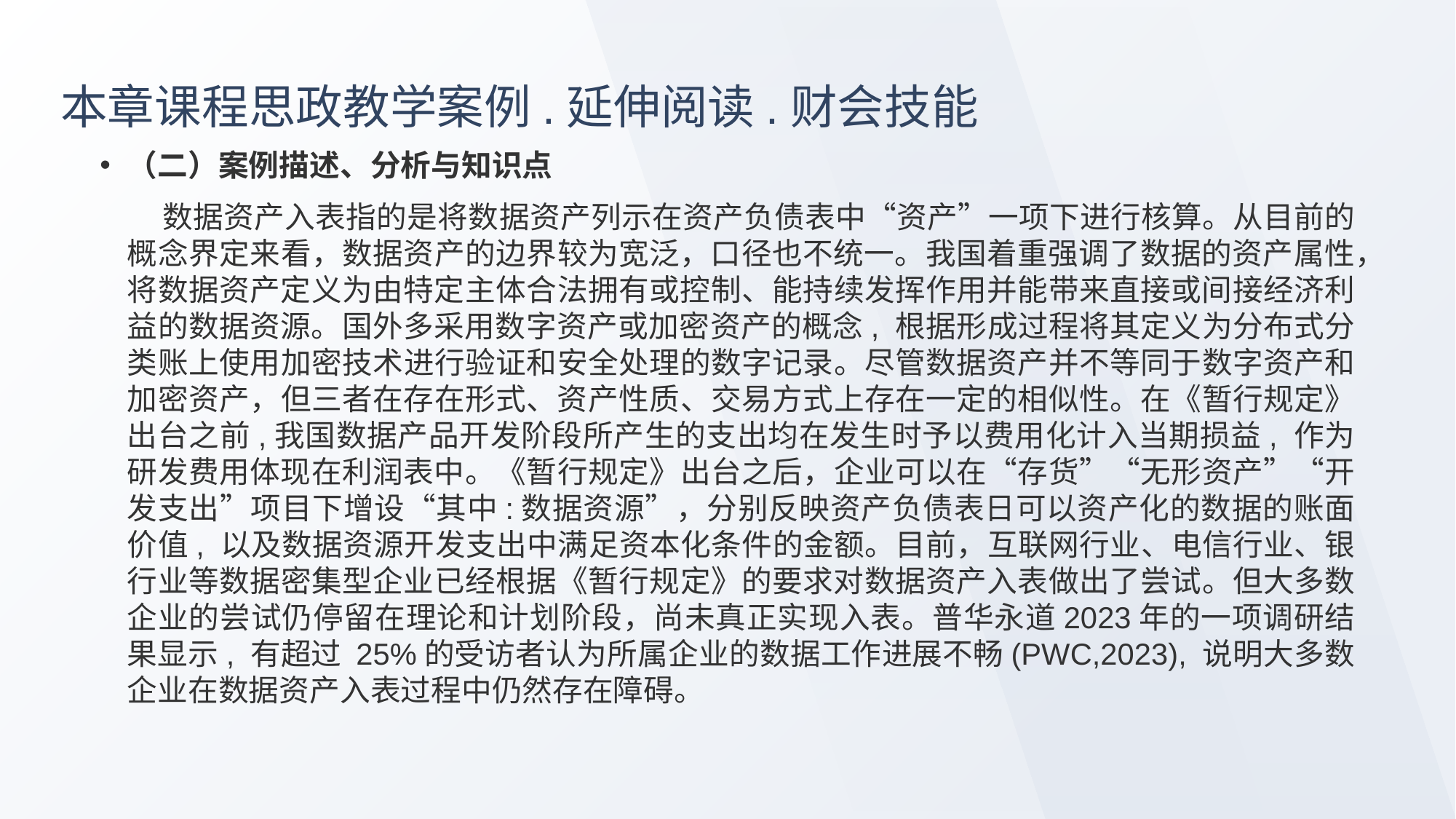

# 本章课程思政教学案例.延伸阅读.财会技能
（二）案例描述、分析与知识点
    数据资产入表指的是将数据资产列示在资产负债表中“资产”一项下进行核算。从目前的概念界定来看，数据资产的边界较为宽泛，口径也不统一。我国着重强调了数据的资产属性，将数据资产定义为由特定主体合法拥有或控制、能持续发挥作用并能带来直接或间接经济利益的数据资源。国外多采用数字资产或加密资产的概念, 根据形成过程将其定义为分布式分类账上使用加密技术进行验证和安全处理的数字记录。尽管数据资产并不等同于数字资产和加密资产，但三者在存在形式、资产性质、交易方式上存在一定的相似性。在《暂行规定》出台之前,我国数据产品开发阶段所产生的支出均在发生时予以费用化计入当期损益, 作为研发费用体现在利润表中。《暂行规定》出台之后，企业可以在“存货”“无形资产”“开发支出”项目下增设“其中:数据资源”，分别反映资产负债表日可以资产化的数据的账面价值, 以及数据资源开发支出中满足资本化条件的金额。目前，互联网行业、电信行业、银行业等数据密集型企业已经根据《暂行规定》的要求对数据资产入表做出了尝试。但大多数企业的尝试仍停留在理论和计划阶段，尚未真正实现入表。普华永道2023年的一项调研结果显示, 有超过 25%的受访者认为所属企业的数据工作进展不畅(PWC,2023), 说明大多数企业在数据资产入表过程中仍然存在障碍。